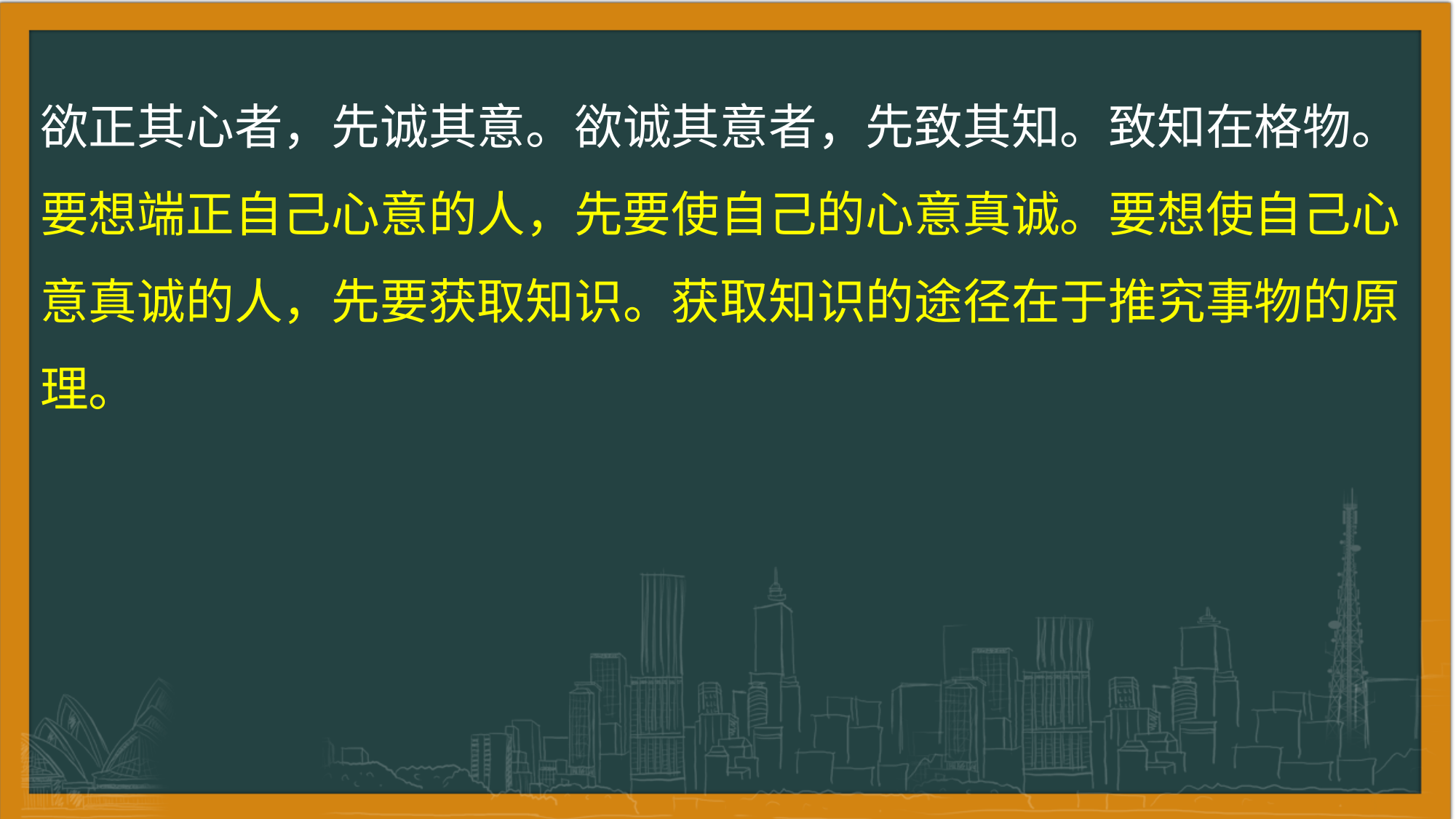

欲正其心者，先诚其意。欲诚其意者，先致其知。致知在格物。
要想端正自己心意的人，先要使自己的心意真诚。要想使自己心意真诚的人，先要获取知识。获取知识的途径在于推究事物的原理。